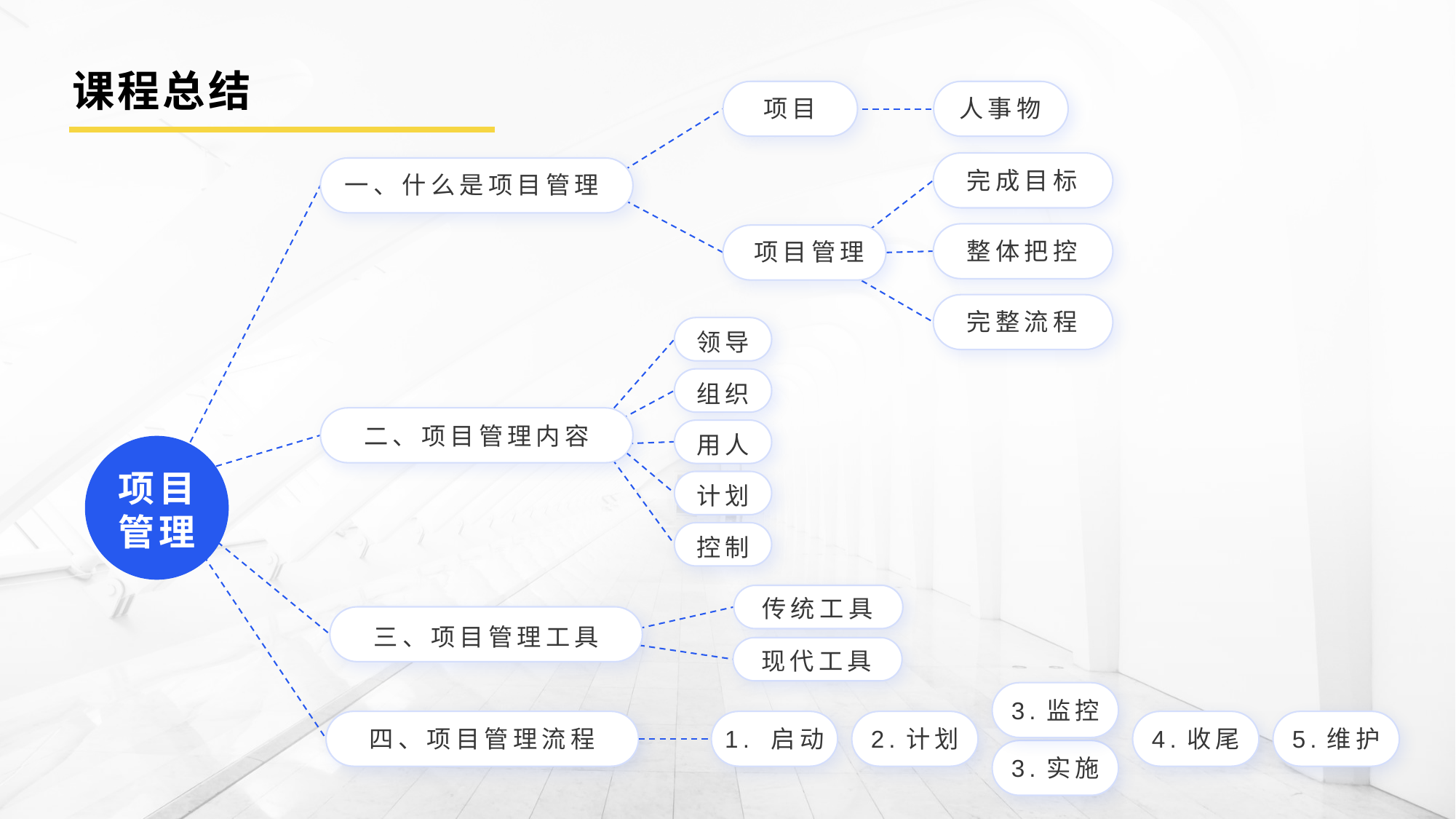

# 课程总结

项目
人事物

完成目标

整体把控

项目管理

完整流程

一、什么是项目管理

领导

组织

用人
二、项目管理内容

计划

控制

传统工具

三、项目管理工具

现代工具

3.监控

四、项目管理流程

1. 启动

2.计划

4.收尾

5.维护

3.实施

项目
管理